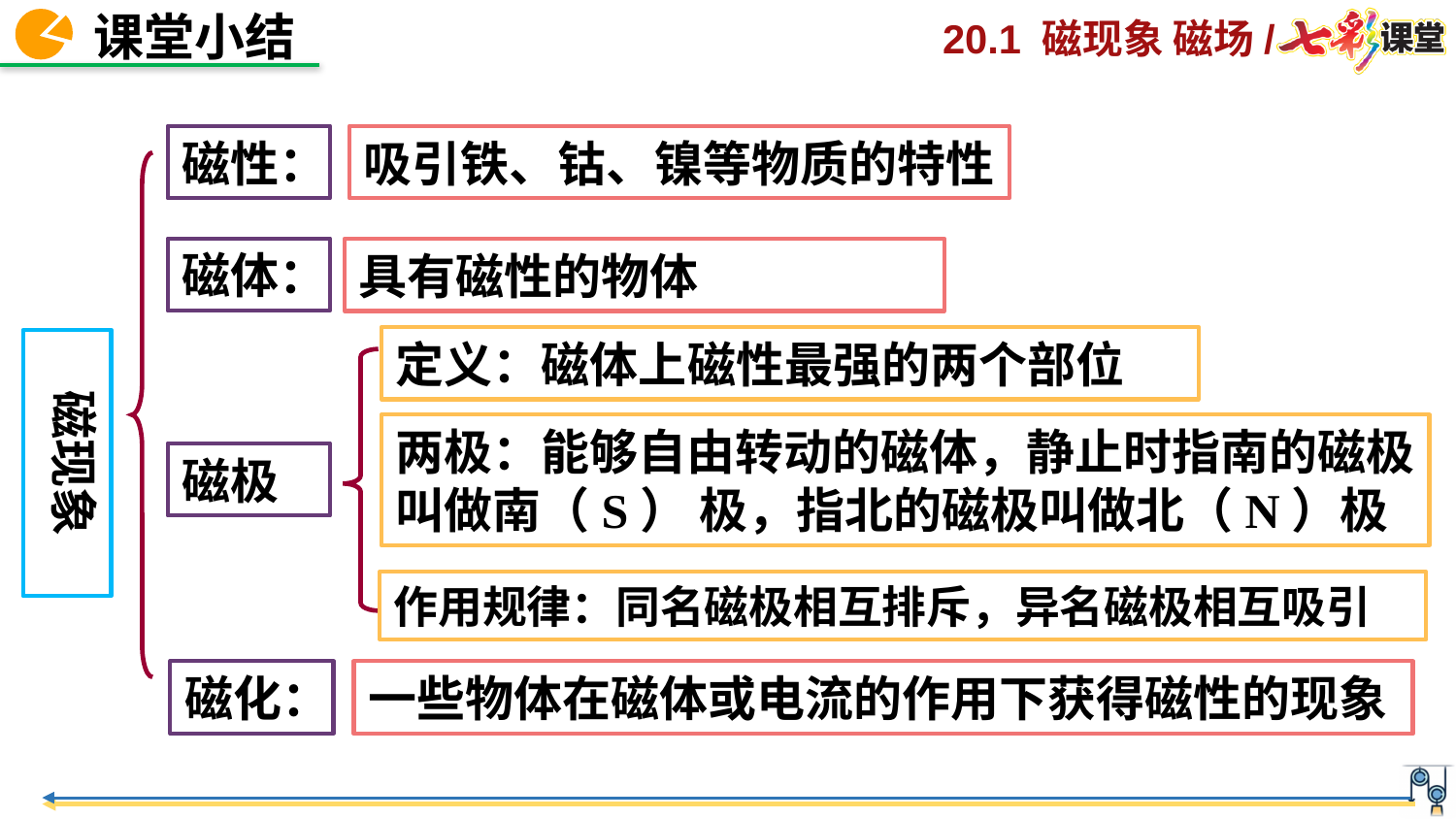

磁性：
吸引铁、钴、镍等物质的特性

磁体：
具有磁性的物体
定义：磁体上磁性最强的两个部位
磁现象

两极：能够自由转动的磁体，静止时指南的磁极叫做南（S） 极，指北的磁极叫做北（N）极
磁极
作用规律：同名磁极相互排斥，异名磁极相互吸引
磁化：
一些物体在磁体或电流的作用下获得磁性的现象